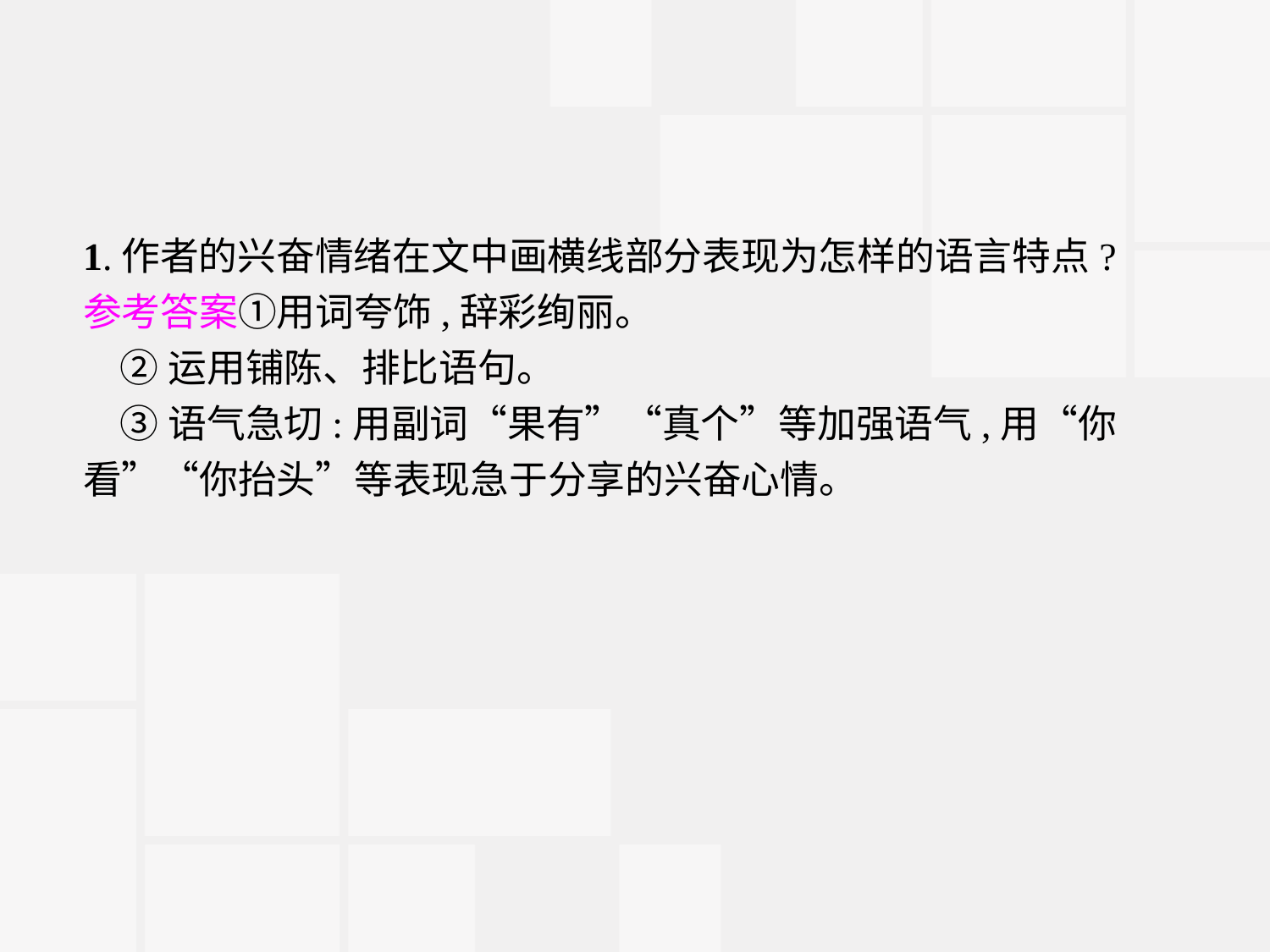

1.作者的兴奋情绪在文中画横线部分表现为怎样的语言特点?
参考答案①用词夸饰,辞彩绚丽。
②运用铺陈、排比语句。
③语气急切:用副词“果有”“真个”等加强语气,用“你看”“你抬头”等表现急于分享的兴奋心情。